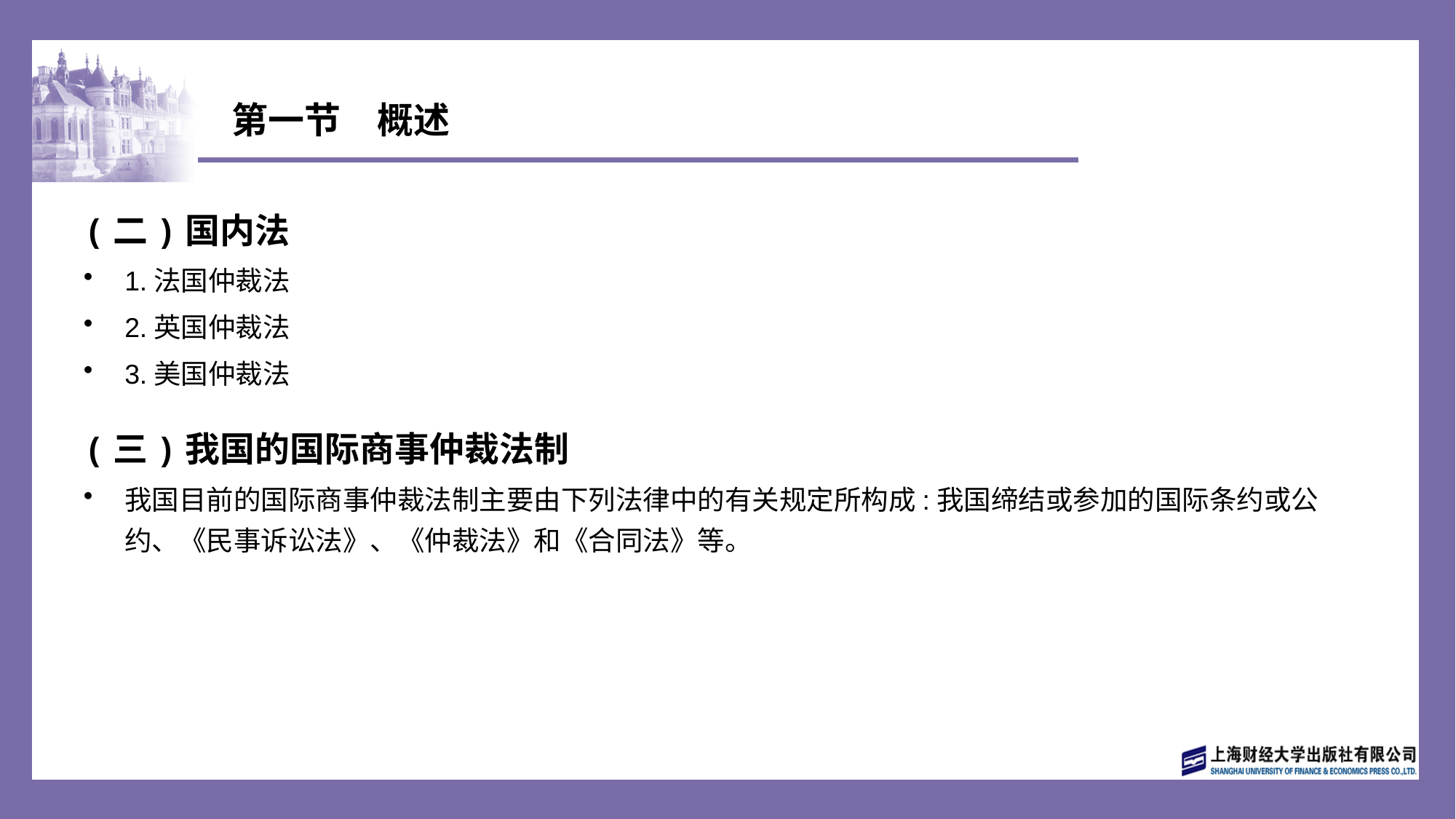

# 第一节　概述
(二)国内法
1.法国仲裁法
2.英国仲裁法
3.美国仲裁法
(三)我国的国际商事仲裁法制
我国目前的国际商事仲裁法制主要由下列法律中的有关规定所构成:我国缔结或参加的国际条约或公约、《民事诉讼法》、《仲裁法》和《合同法》等。